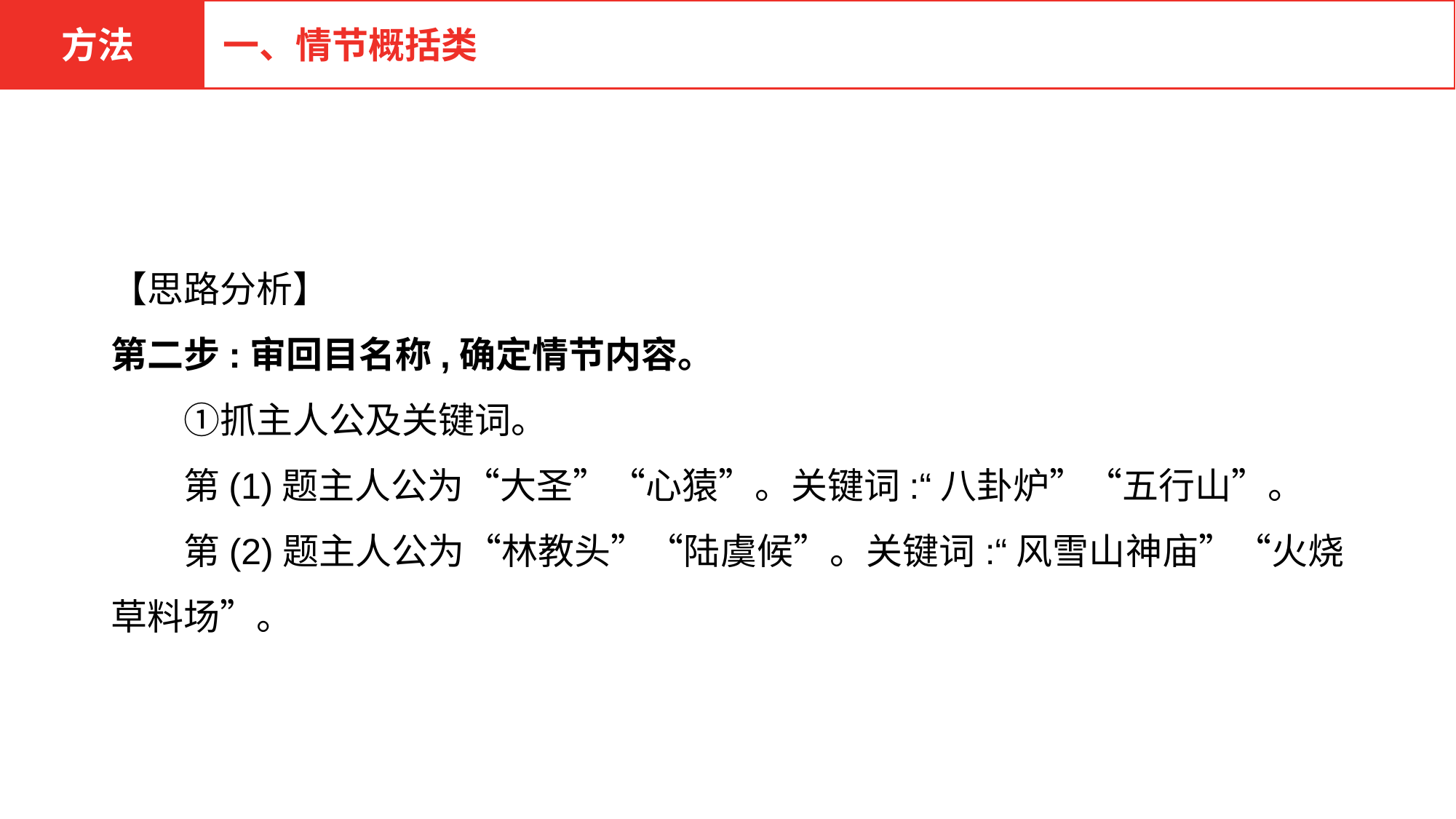

方法
一、情节概括类
【思路分析】
第二步:审回目名称,确定情节内容。
　　①抓主人公及关键词。
　　第(1)题主人公为“大圣”“心猿”。关键词:“八卦炉”“五行山”。
　　第(2)题主人公为“林教头”“陆虞候”。关键词:“风雪山神庙”“火烧草料场”。